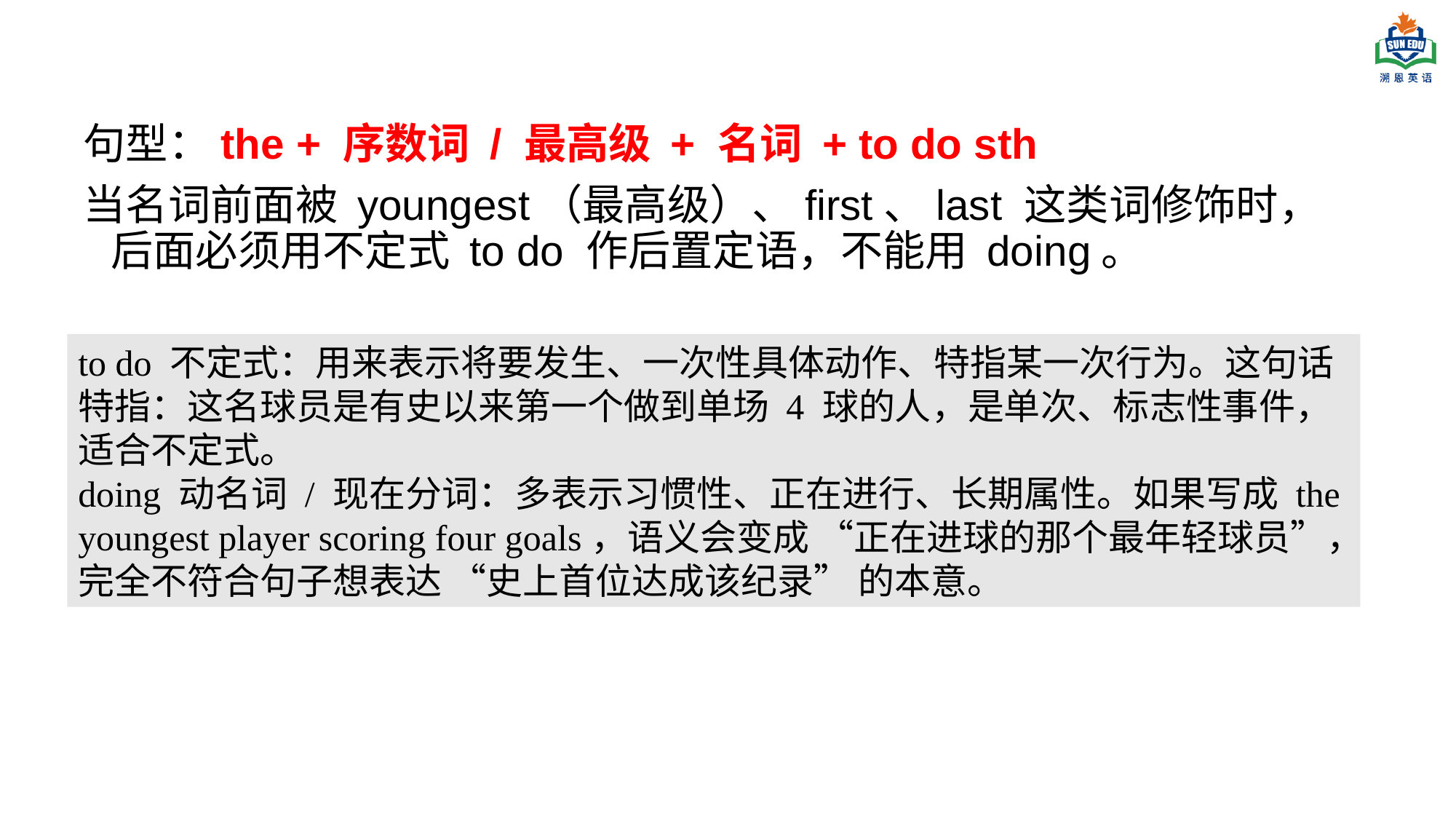

句型：the + 序数词 / 最高级 + 名词 + to do sth
当名词前面被 youngest（最高级）、first、last 这类词修饰时，后面必须用不定式 to do 作后置定语，不能用 doing。
to do 不定式：用来表示将要发生、一次性具体动作、特指某一次行为。这句话特指：这名球员是有史以来第一个做到单场 4 球的人，是单次、标志性事件，适合不定式。
doing 动名词 / 现在分词：多表示习惯性、正在进行、长期属性。如果写成 the youngest player scoring four goals，语义会变成 “正在进球的那个最年轻球员”，完全不符合句子想表达 “史上首位达成该纪录” 的本意。